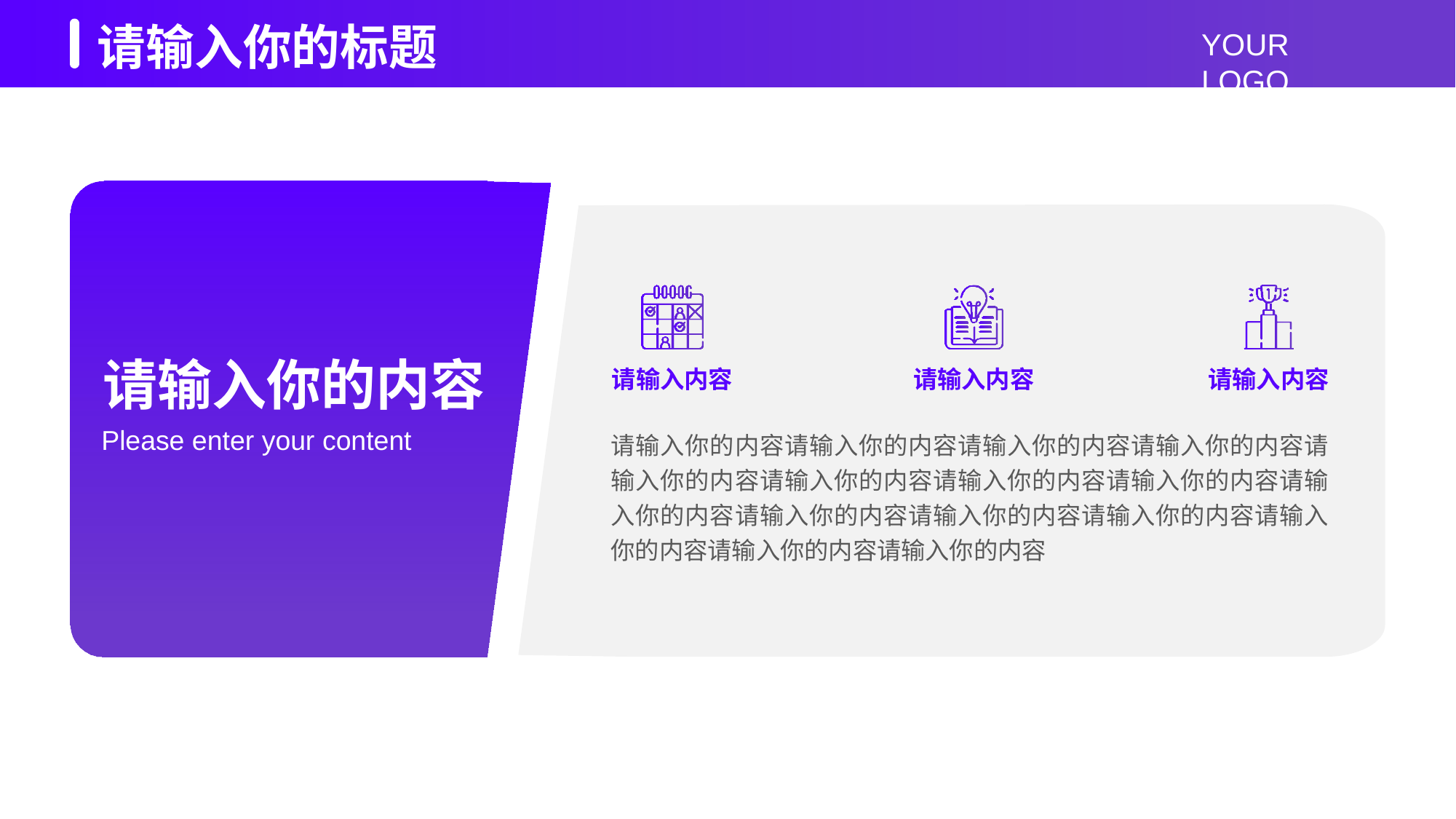

请输入你的标题

请输入内容

请输入内容

请输入内容
请输入你的内容
Please enter your content
请输入你的内容请输入你的内容请输入你的内容请输入你的内容请输入你的内容请输入你的内容请输入你的内容请输入你的内容请输入你的内容请输入你的内容请输入你的内容请输入你的内容请输入你的内容请输入你的内容请输入你的内容